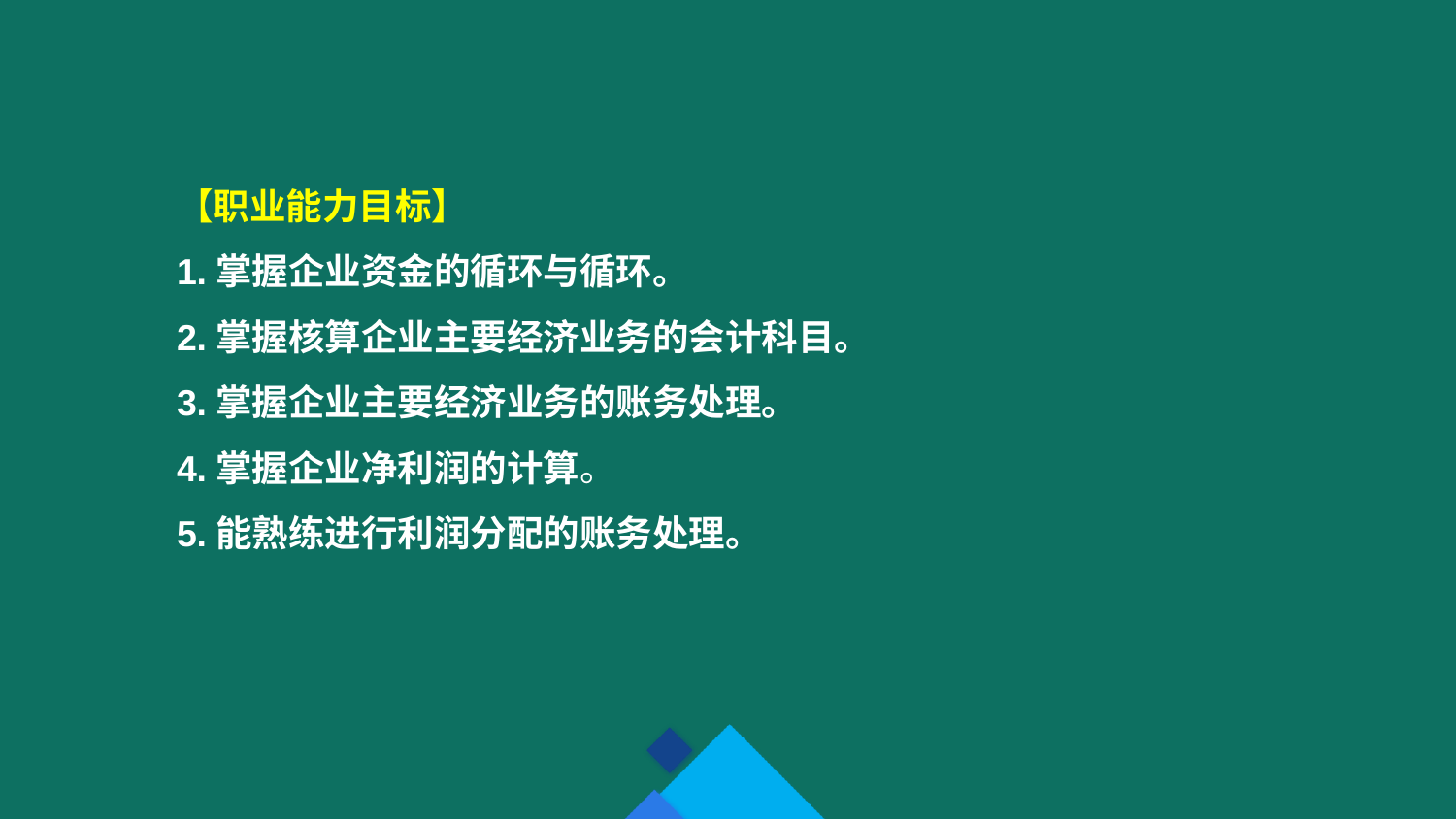

【职业能力目标】
1.掌握企业资金的循环与循环。
2.掌握核算企业主要经济业务的会计科目。
3.掌握企业主要经济业务的账务处理。
4.掌握企业净利润的计算。
5.能熟练进行利润分配的账务处理。